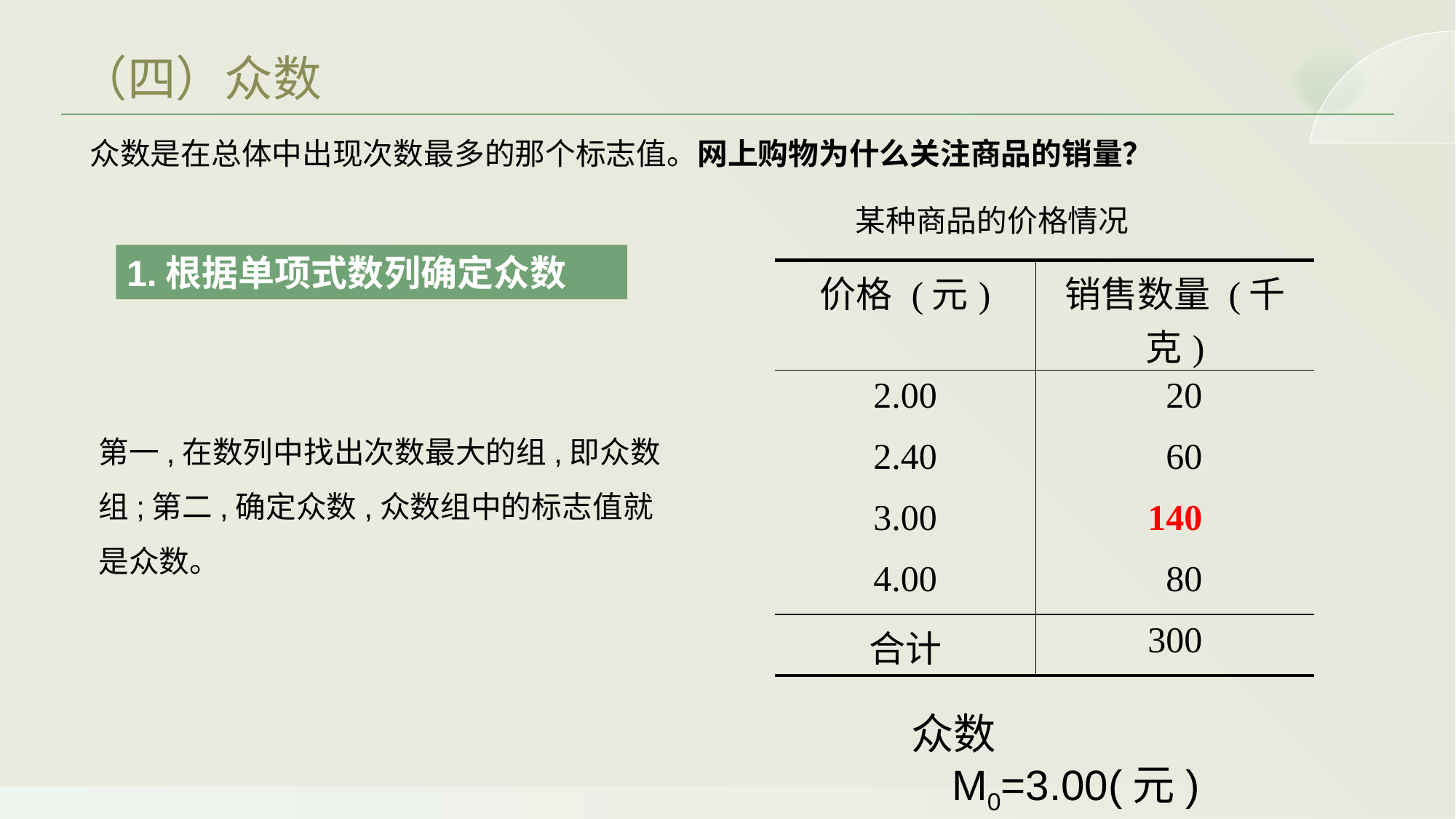

（四）众数
众数是在总体中出现次数最多的那个标志值。网上购物为什么关注商品的销量？
某种商品的价格情况
1.根据单项式数列确定众数
| 价格 (元) | 销售数量 (千克) |
| --- | --- |
| 2.00 | 20 |
| 2.40 | 60 |
| 3.00 | 140 |
| 4.00 | 80 |
| 合计 | 300 |
第一,在数列中找出次数最大的组,即众数组;第二,确定众数,众数组中的标志值就是众数。
众数M0=3.00(元)